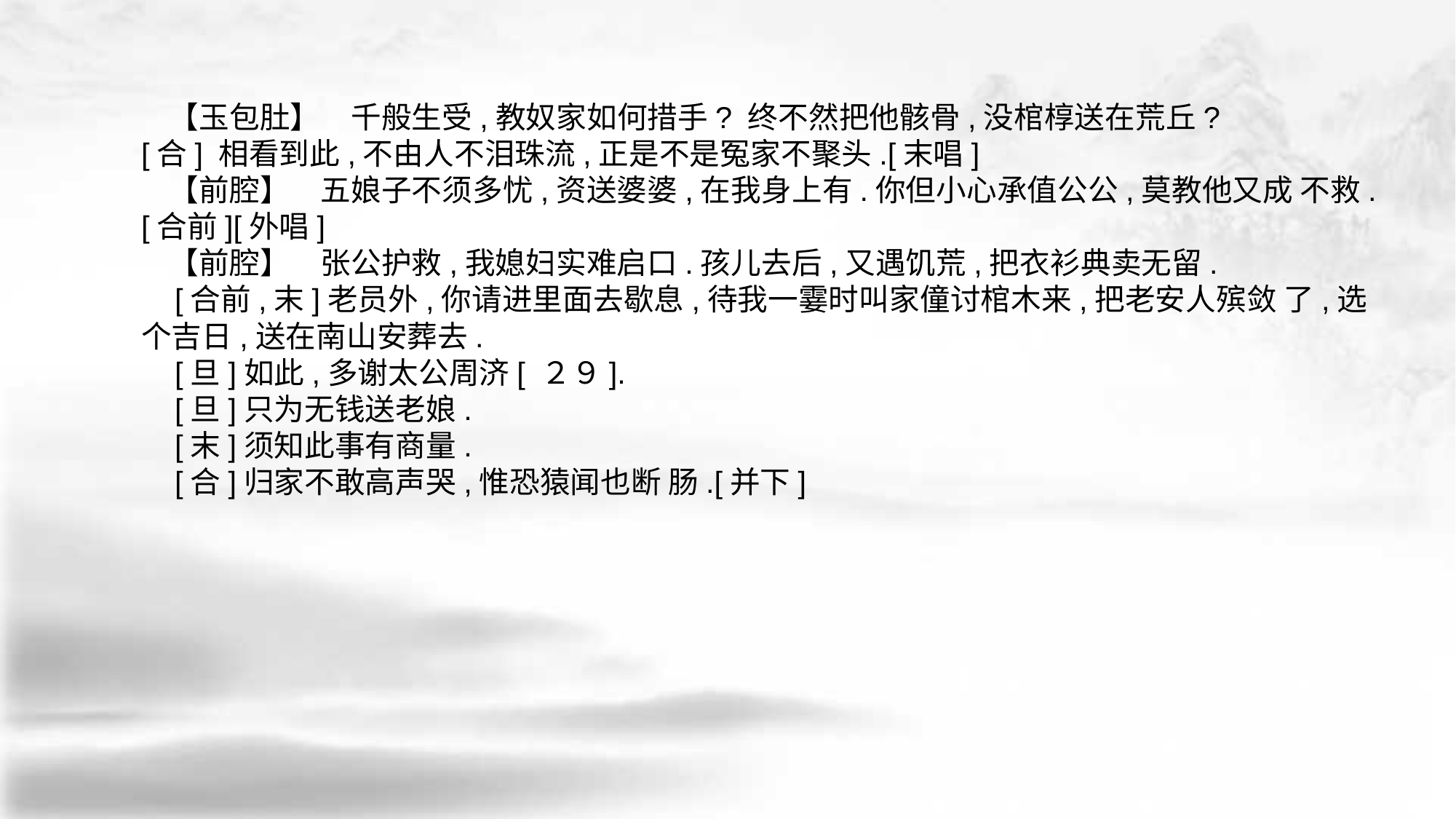

【玉包肚】　千般生受,教奴家如何措手? 终不然把他骸骨,没棺椁送在荒丘?
[合] 相看到此,不由人不泪珠流,正是不是冤家不聚头.[末唱]
   【前腔】　五娘子不须多忧,资送婆婆,在我身上有.你但小心承值公公,莫教他又成 不救.[合前][外唱]
   【前腔】　张公护救,我媳妇实难启口.孩儿去后,又遇饥荒,把衣衫典卖无留.
    [合前,末]老员外,你请进里面去歇息,待我一霎时叫家僮讨棺木来,把老安人殡敛 了,选个吉日,送在南山安葬去.
    [旦]如此,多谢太公周济[ ２９].
    [旦]只为无钱送老娘.
    [末]须知此事有商量.
    [合]归家不敢高声哭,惟恐猿闻也断 肠.[并下]